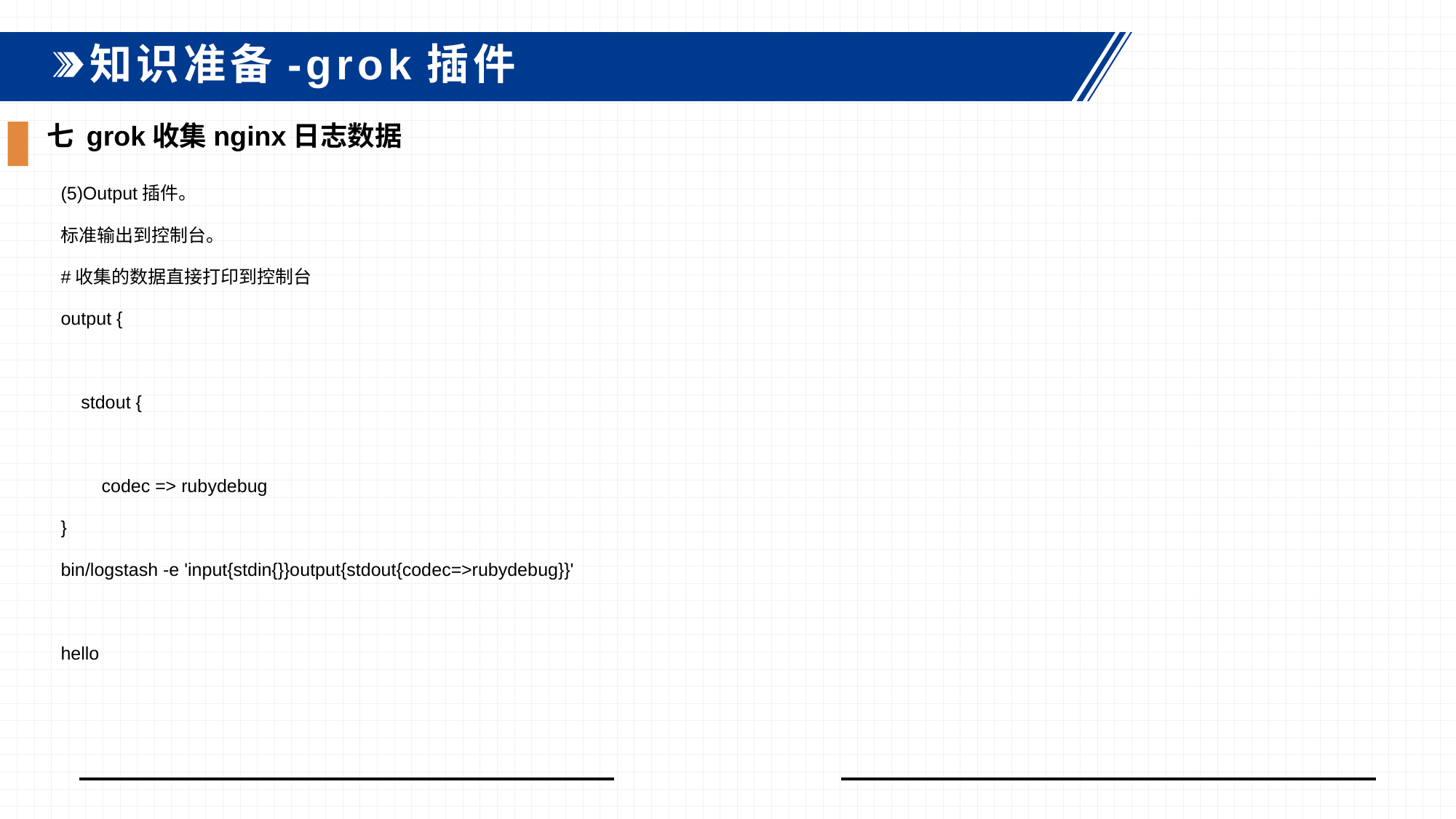

知识准备-grok插件
七 grok收集nginx日志数据
(5)Output插件。
标准输出到控制台。
#收集的数据直接打印到控制台
output {

    stdout {

        codec => rubydebug
}
bin/logstash -e 'input{stdin{}}output{stdout{codec=>rubydebug}}'

hello